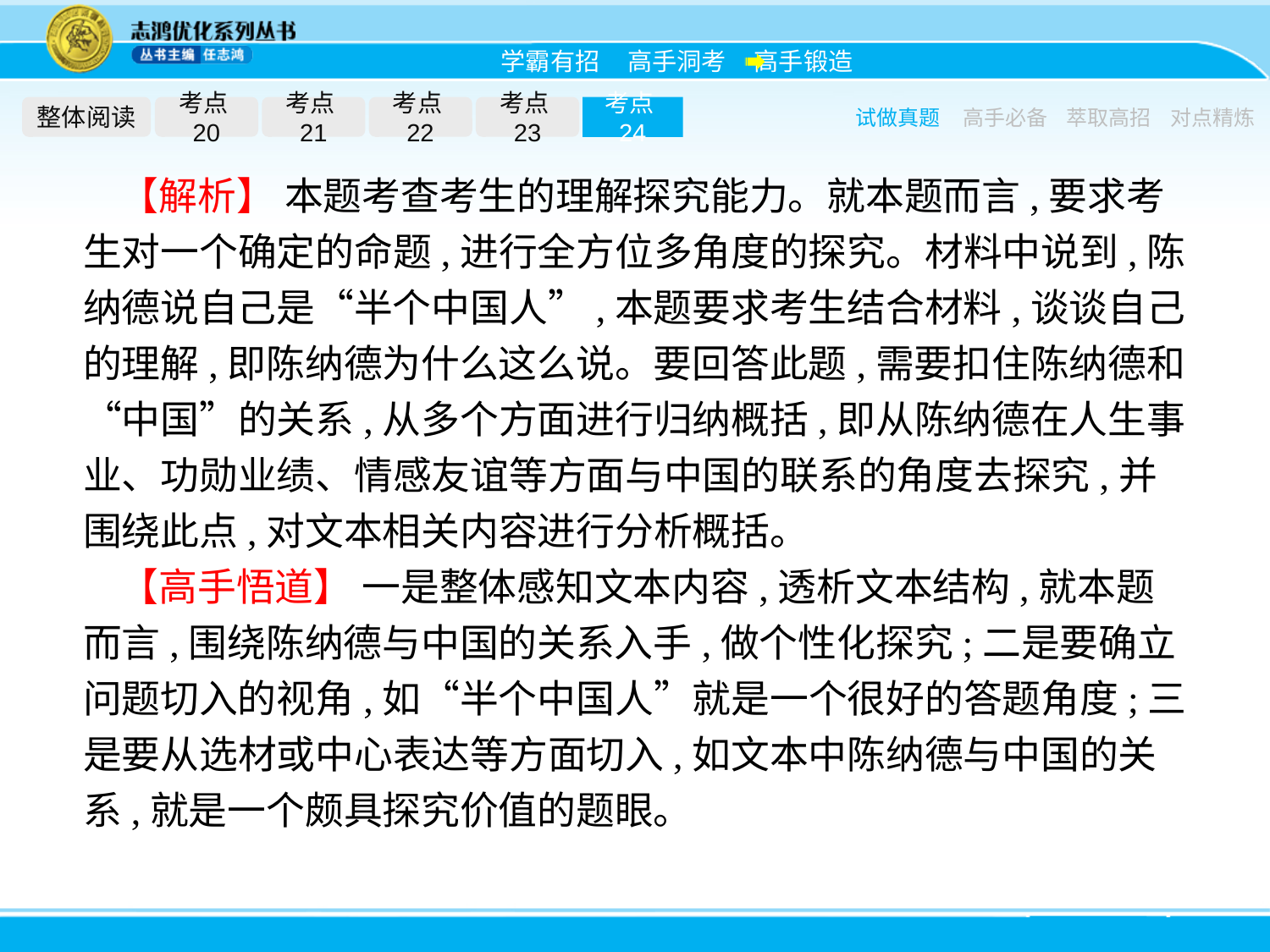

整体阅读
考点20
考点21
考点22
考点23
考点24
试做真题
高手必备
萃取高招
对点精炼
【解析】 本题考查考生的理解探究能力。就本题而言,要求考生对一个确定的命题,进行全方位多角度的探究。材料中说到,陈纳德说自己是“半个中国人”,本题要求考生结合材料,谈谈自己的理解,即陈纳德为什么这么说。要回答此题,需要扣住陈纳德和“中国”的关系,从多个方面进行归纳概括,即从陈纳德在人生事业、功勋业绩、情感友谊等方面与中国的联系的角度去探究,并围绕此点,对文本相关内容进行分析概括。
【高手悟道】 一是整体感知文本内容,透析文本结构,就本题而言,围绕陈纳德与中国的关系入手,做个性化探究;二是要确立问题切入的视角,如“半个中国人”就是一个很好的答题角度;三是要从选材或中心表达等方面切入,如文本中陈纳德与中国的关系,就是一个颇具探究价值的题眼。